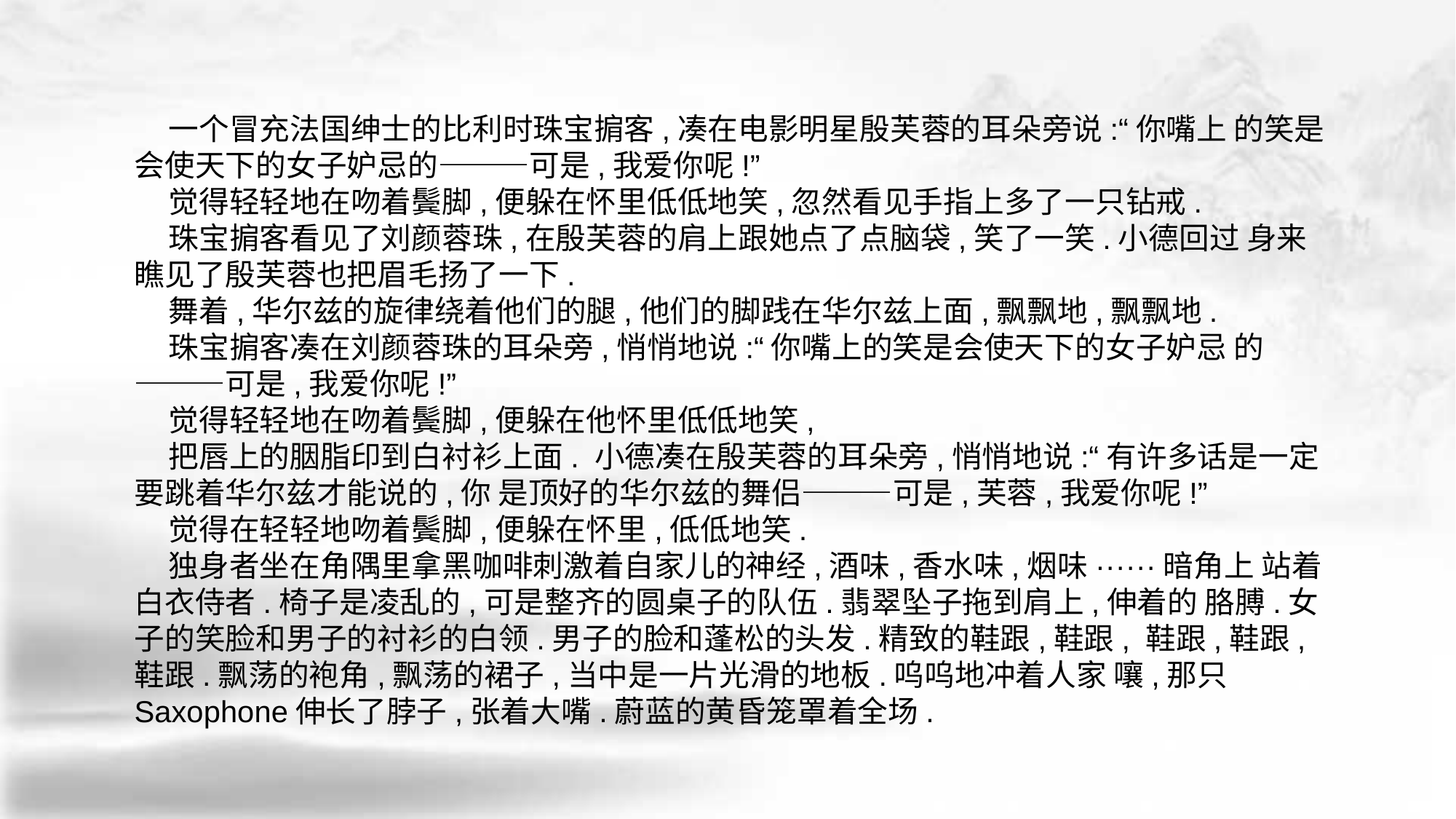

一个冒充法国绅士的比利时珠宝掮客,凑在电影明星殷芙蓉的耳朵旁说:“你嘴上 的笑是会使天下的女子妒忌的———可是,我爱你呢!”
    觉得轻轻地在吻着鬓脚,便躲在怀里低低地笑,忽然看见手指上多了一只钻戒.
    珠宝掮客看见了刘颜蓉珠,在殷芙蓉的肩上跟她点了点脑袋,笑了一笑.小德回过 身来瞧见了殷芙蓉也把眉毛扬了一下.
    舞着,华尔兹的旋律绕着他们的腿,他们的脚践在华尔兹上面,飘飘地,飘飘地.
    珠宝掮客凑在刘颜蓉珠的耳朵旁,悄悄地说:“你嘴上的笑是会使天下的女子妒忌 的———可是,我爱你呢!”
    觉得轻轻地在吻着鬓脚,便躲在他怀里低低地笑,
    把唇上的胭脂印到白衬衫上面. 小德凑在殷芙蓉的耳朵旁,悄悄地说:“有许多话是一定要跳着华尔兹才能说的,你 是顶好的华尔兹的舞侣———可是,芙蓉,我爱你呢!”
    觉得在轻轻地吻着鬓脚,便躲在怀里,低低地笑.
    独身者坐在角隅里拿黑咖啡刺激着自家儿的神经,酒味,香水味,烟味······暗角上 站着白衣侍者.椅子是凌乱的,可是整齐的圆桌子的队伍.翡翠坠子拖到肩上,伸着的 胳膊.女子的笑脸和男子的衬衫的白领.男子的脸和蓬松的头发.精致的鞋跟,鞋跟, 鞋跟,鞋跟,鞋跟.飘荡的袍角,飘荡的裙子,当中是一片光滑的地板.呜呜地冲着人家 嚷,那只Saxophone伸长了脖子,张着大嘴.蔚蓝的黄昏笼罩着全场.